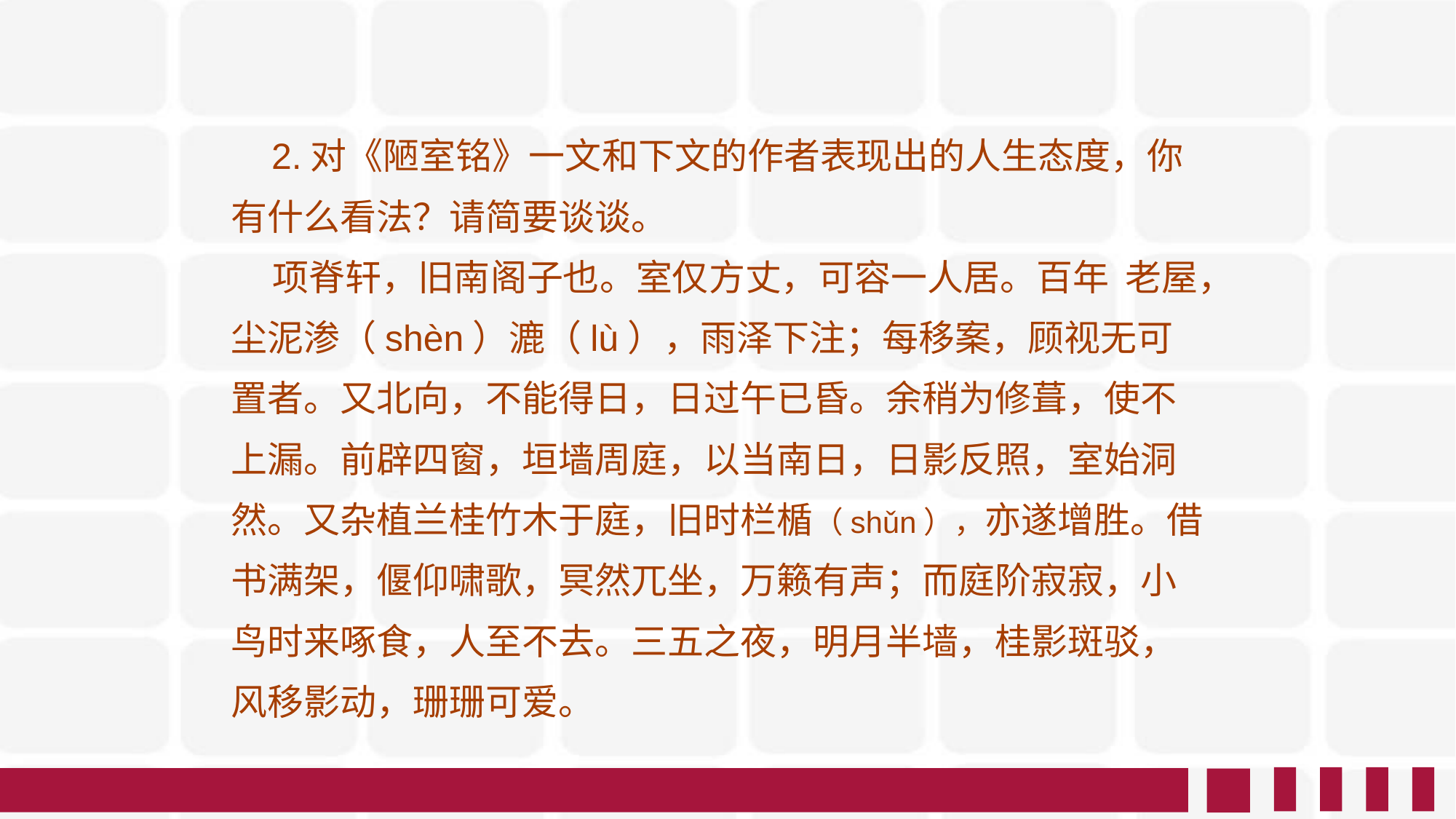

2.对《陋室铭》一文和下文的作者表现出的人生态度，你有什么看法？请简要谈谈。
    项脊轩，旧南阁子也。室仅方丈，可容一人居。百年  老屋，尘泥渗（shèn）漉（lù），雨泽下注；每移案，顾视无可置者。又北向，不能得日，日过午已昏。余稍为修葺，使不上漏。前辟四窗，垣墙周庭，以当南日，日影反照，室始洞然。又杂植兰桂竹木于庭，旧时栏楯（shǔn），亦遂增胜。借书满架，偃仰啸歌，冥然兀坐，万籁有声；而庭阶寂寂，小鸟时来啄食，人至不去。三五之夜，明月半墙，桂影斑驳，风移影动，珊珊可爱。